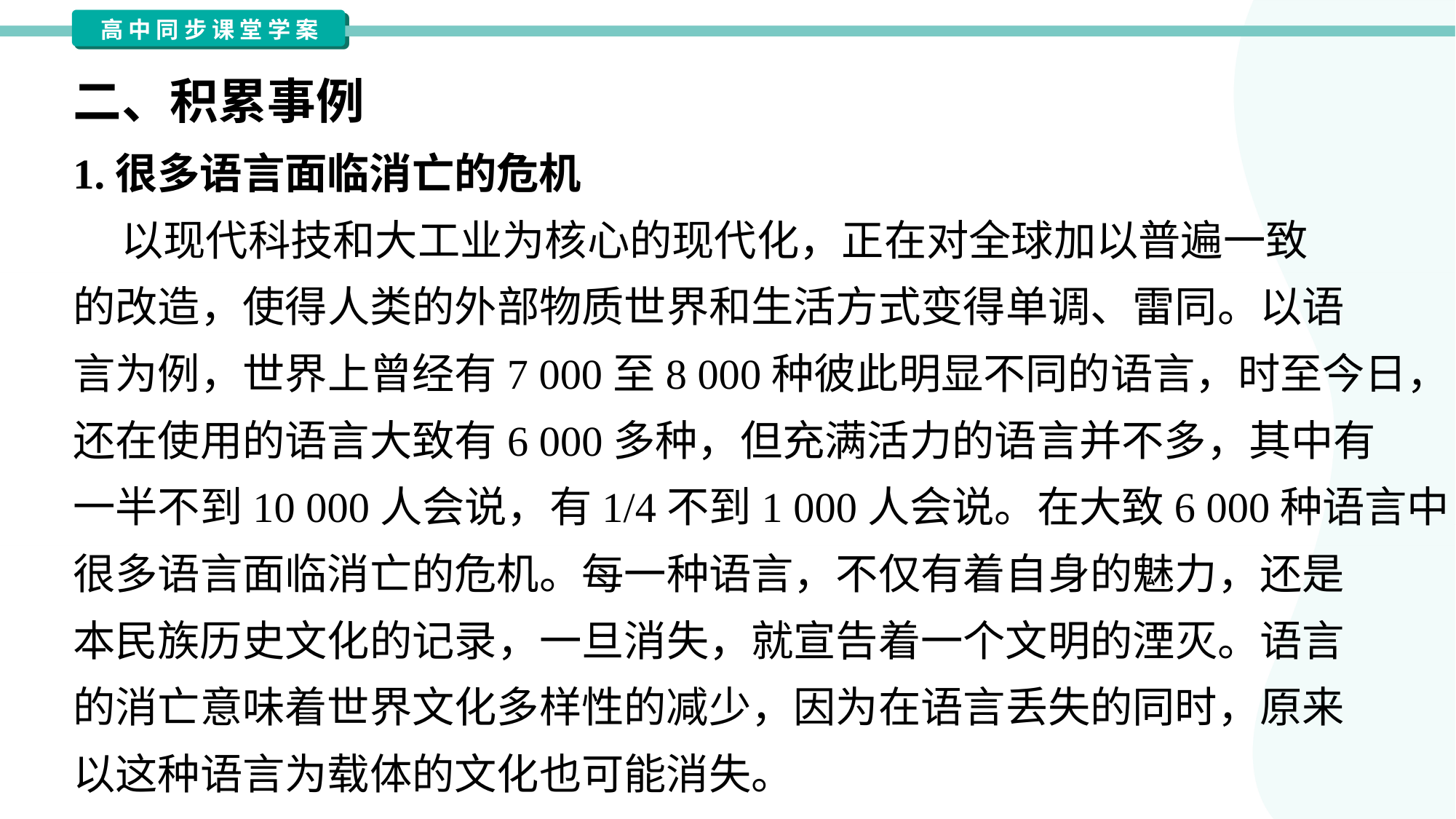

二、积累事例
1.很多语言面临消亡的危机
    以现代科技和大工业为核心的现代化，正在对全球加以普遍一致
的改造，使得人类的外部物质世界和生活方式变得单调、雷同。以语
言为例，世界上曾经有7 000至8 000种彼此明显不同的语言，时至今日，
还在使用的语言大致有6 000多种，但充满活力的语言并不多，其中有
一半不到10 000人会说，有1/4不到1 000人会说。在大致6 000种语言中，
很多语言面临消亡的危机。每一种语言，不仅有着自身的魅力，还是
本民族历史文化的记录，一旦消失，就宣告着一个文明的湮灭。语言
的消亡意味着世界文化多样性的减少，因为在语言丢失的同时，原来
以这种语言为载体的文化也可能消失。